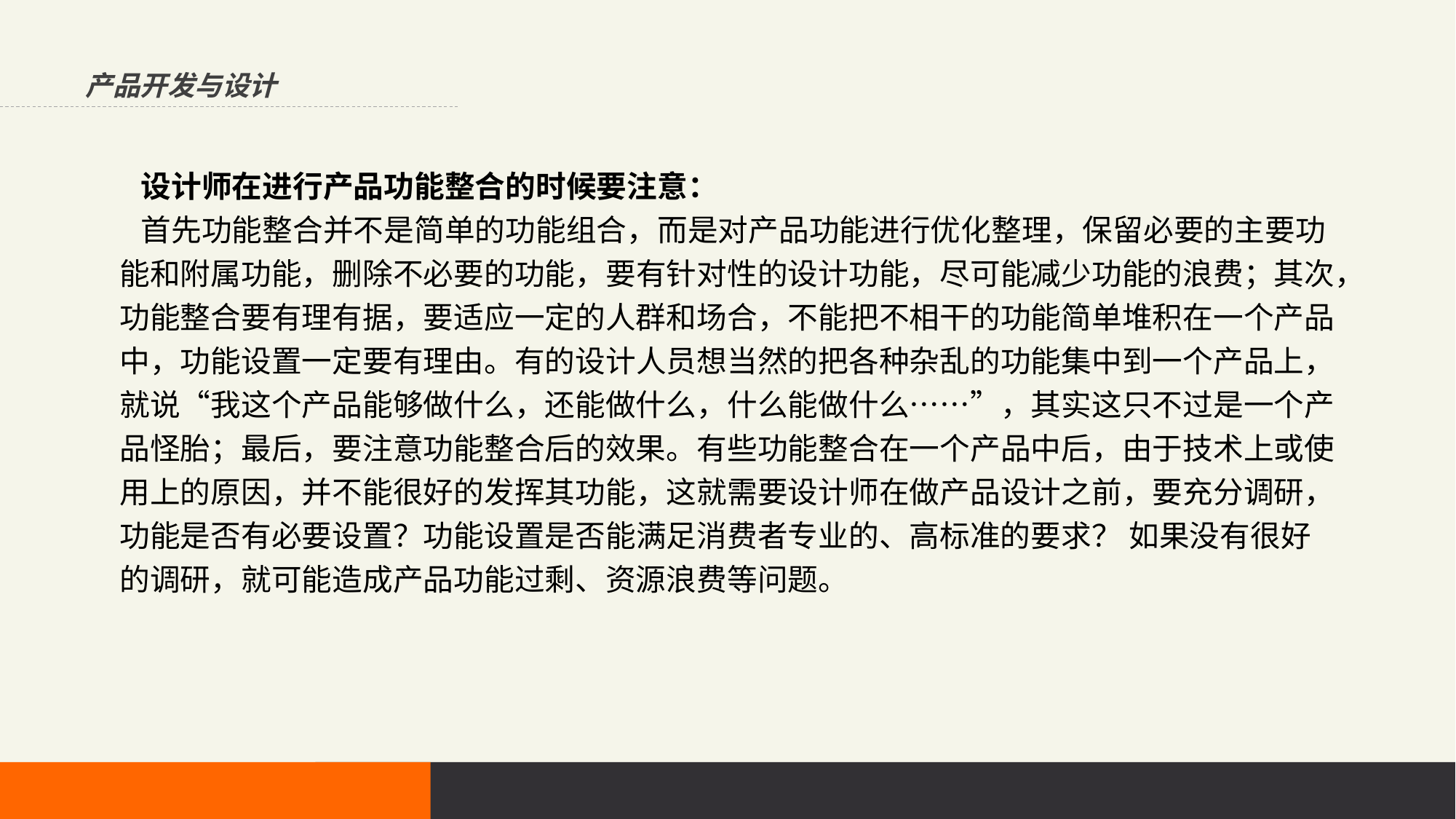

产品开发与设计
  设计师在进行产品功能整合的时候要注意：
  首先功能整合并不是简单的功能组合，而是对产品功能进行优化整理，保留必要的主要功能和附属功能，删除不必要的功能，要有针对性的设计功能，尽可能减少功能的浪费；其次，功能整合要有理有据，要适应一定的人群和场合，不能把不相干的功能简单堆积在一个产品中，功能设置一定要有理由。有的设计人员想当然的把各种杂乱的功能集中到一个产品上，就说“我这个产品能够做什么，还能做什么，什么能做什么……”，其实这只不过是一个产品怪胎；最后，要注意功能整合后的效果。有些功能整合在一个产品中后，由于技术上或使用上的原因，并不能很好的发挥其功能，这就需要设计师在做产品设计之前，要充分调研，功能是否有必要设置？功能设置是否能满足消费者专业的、高标准的要求？ 如果没有很好的调研，就可能造成产品功能过剩、资源浪费等问题。